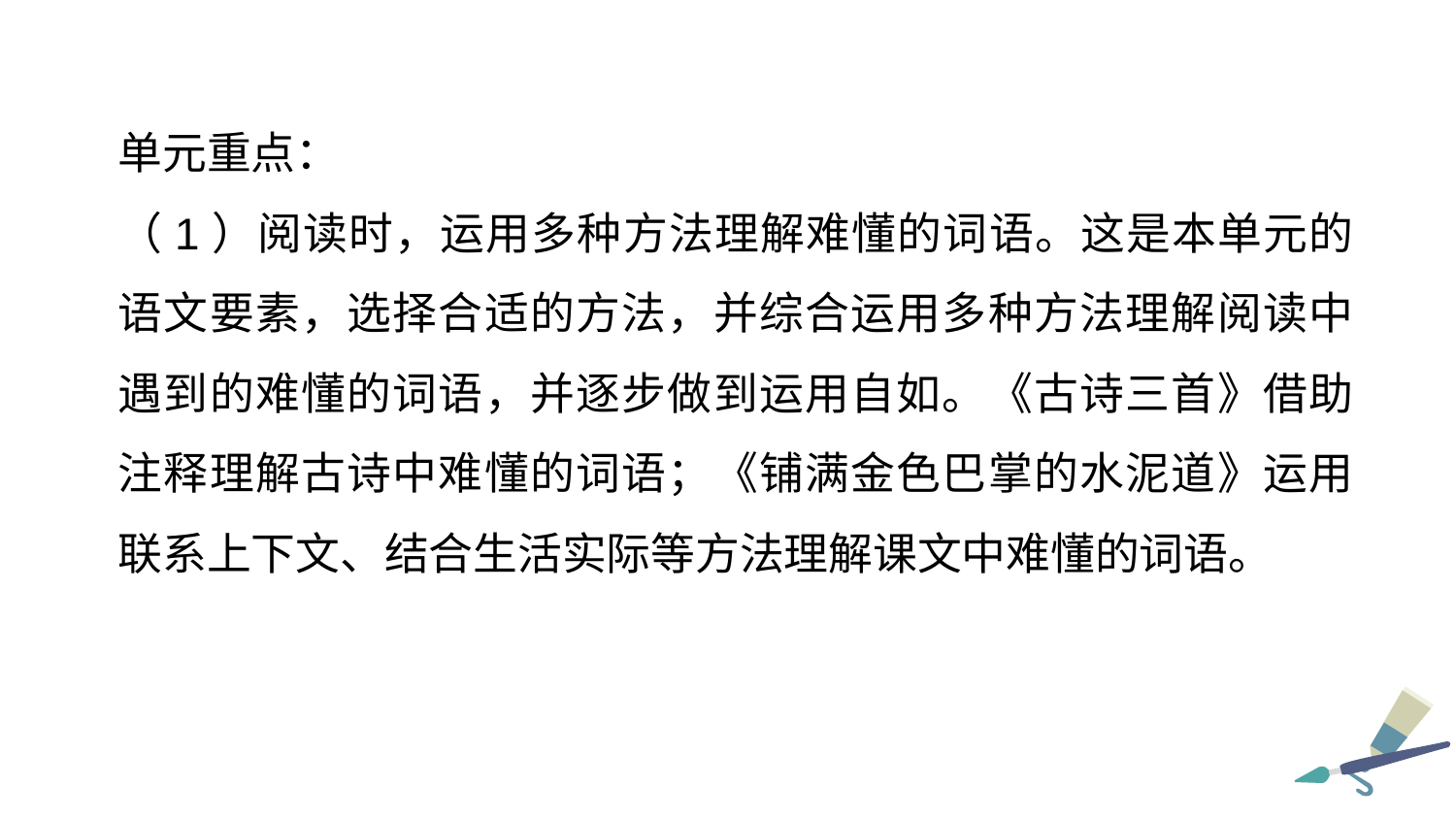

单元重点：
（1）阅读时，运用多种方法理解难懂的词语。这是本单元的语文要素，选择合适的方法，并综合运用多种方法理解阅读中遇到的难懂的词语，并逐步做到运用自如。《古诗三首》借助注释理解古诗中难懂的词语；《铺满金色巴掌的水泥道》运用联系上下文、结合生活实际等方法理解课文中难懂的词语。